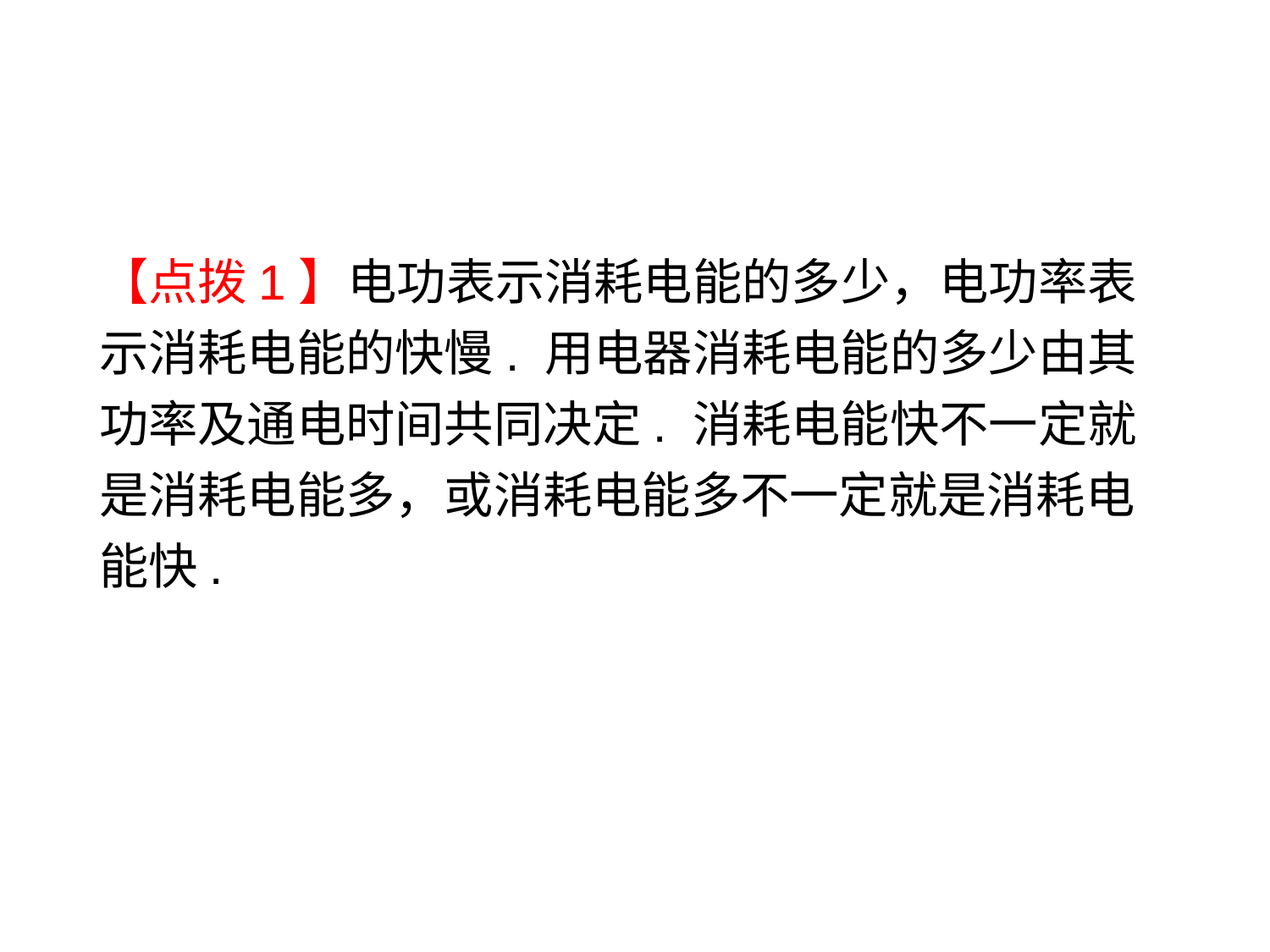

【点拨1】电功表示消耗电能的多少，电功率表示消耗电能的快慢. 用电器消耗电能的多少由其功率及通电时间共同决定. 消耗电能快不一定就是消耗电能多，或消耗电能多不一定就是消耗电能快.